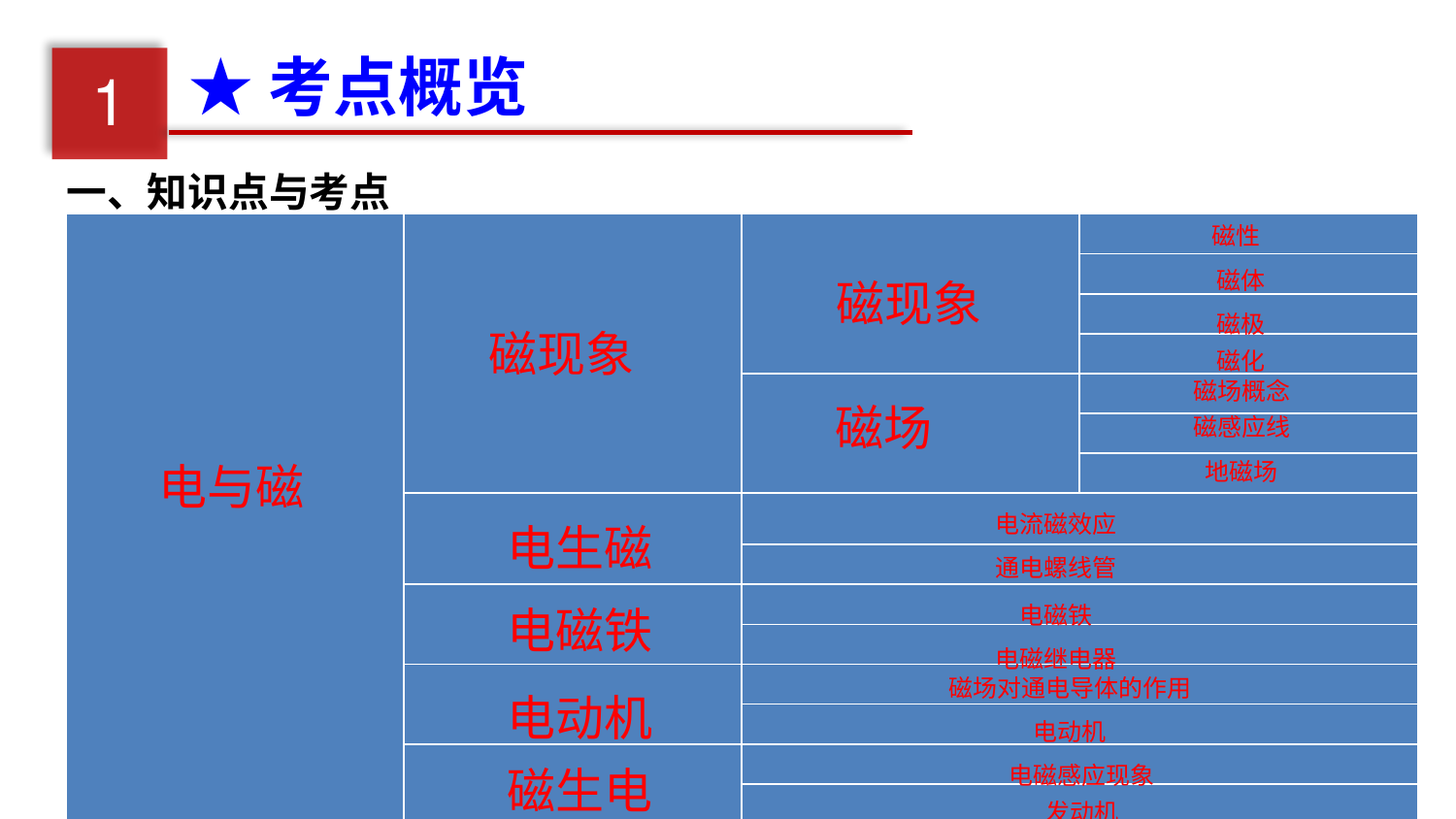

★考点概览

1
一、知识点与考点
|  |  |  |  |
| --- | --- | --- | --- |
|  |  |  |  |
|  |  |  |  |
|  |  |  |  |
|  |  |  |  |
|  |  |  |  |
|  |  |  |  |
|  |  |  |  |
|  |  |  |  |
|  |  |  |  |
|  |  |  |  |
|  |  |  |  |
|  |  |  |  |
|  |  |  |  |
|  |  |  |  |
磁性
磁体
磁现象
磁极
磁现象
磁化
磁场概念
磁场
磁感应线
地磁场
电与磁
电流磁效应
电生磁
通电螺线管
电磁铁
电磁铁
电磁继电器
磁场对通电导体的作用
电动机
电动机
磁生电
电磁感应现象
发动机